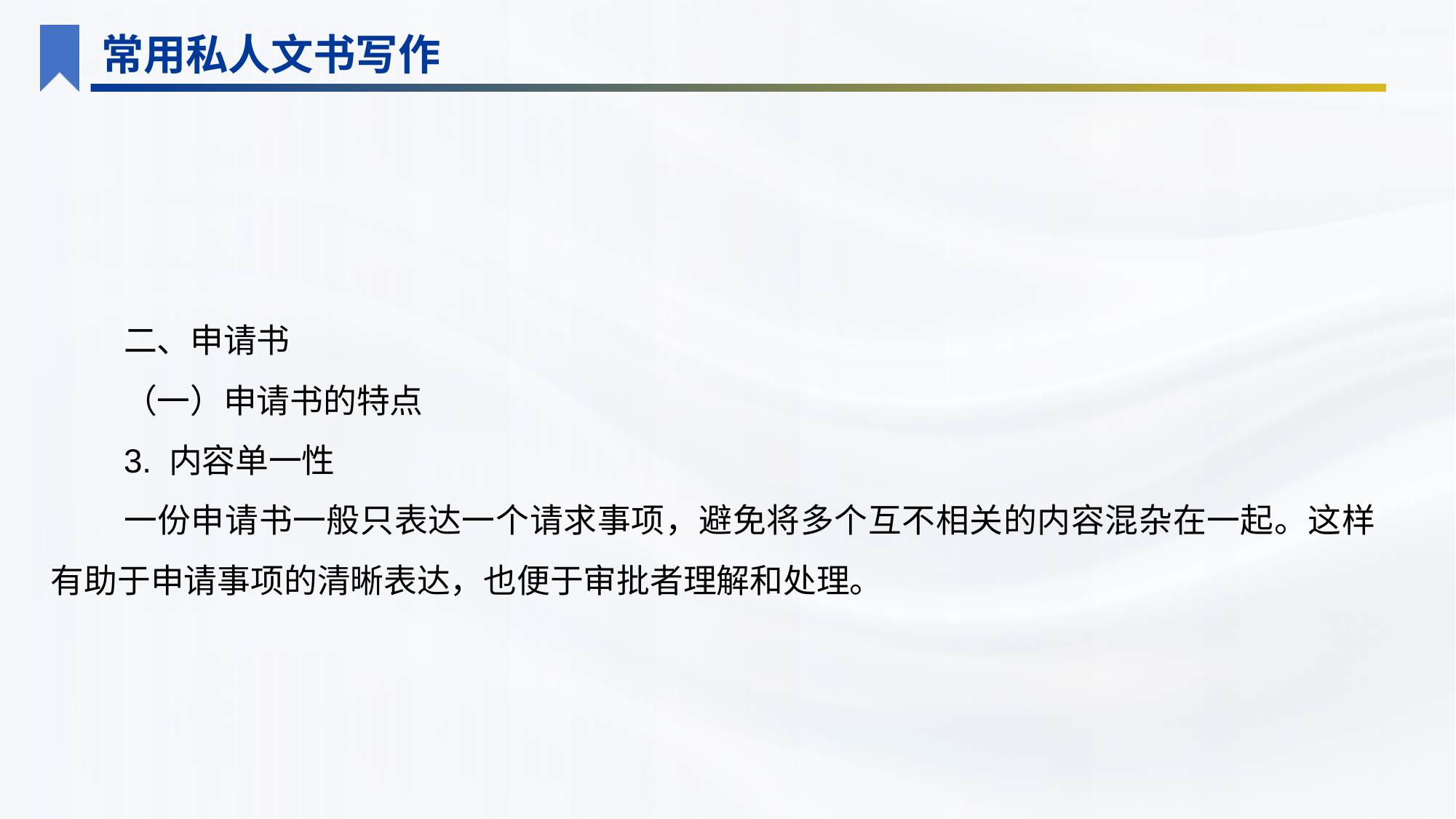

常用私人文书写作
二、申请书
（一）申请书的特点
3. 内容单一性
一份申请书一般只表达一个请求事项，避免将多个互不相关的内容混杂在一起。这样有助于申请事项的清晰表达，也便于审批者理解和处理。